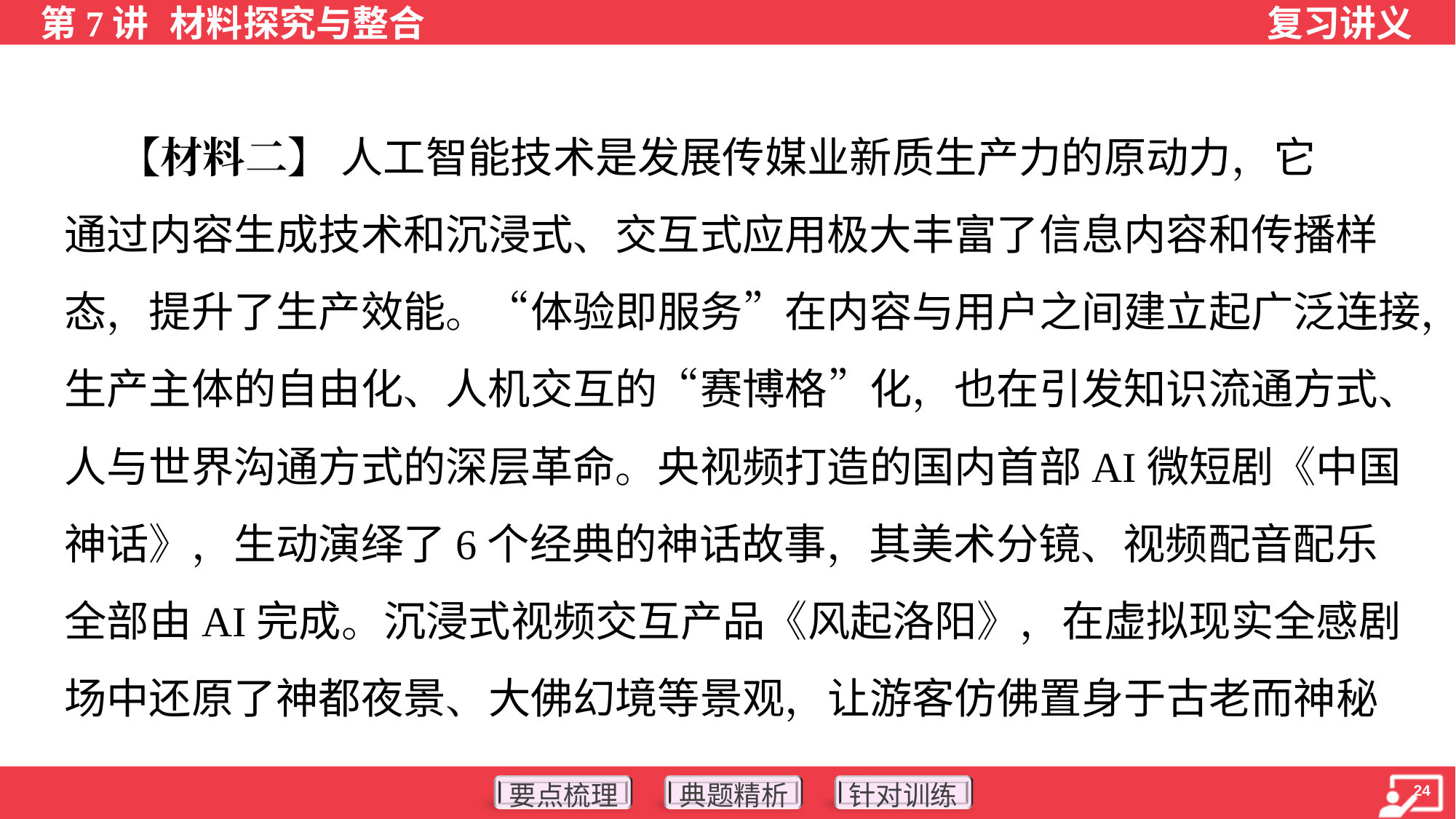

【材料二】 人工智能技术是发展传媒业新质生产力的原动力，它
通过内容生成技术和沉浸式、交互式应用极大丰富了信息内容和传播样
态，提升了生产效能。“体验即服务”在内容与用户之间建立起广泛连接，
生产主体的自由化、人机交互的“赛博格”化，也在引发知识流通方式、
人与世界沟通方式的深层革命。央视频打造的国内首部AI微短剧《中国
神话》，生动演绎了6个经典的神话故事，其美术分镜、视频配音配乐
全部由AI完成。沉浸式视频交互产品《风起洛阳》，在虚拟现实全感剧
场中还原了神都夜景、大佛幻境等景观，让游客仿佛置身于古老而神秘